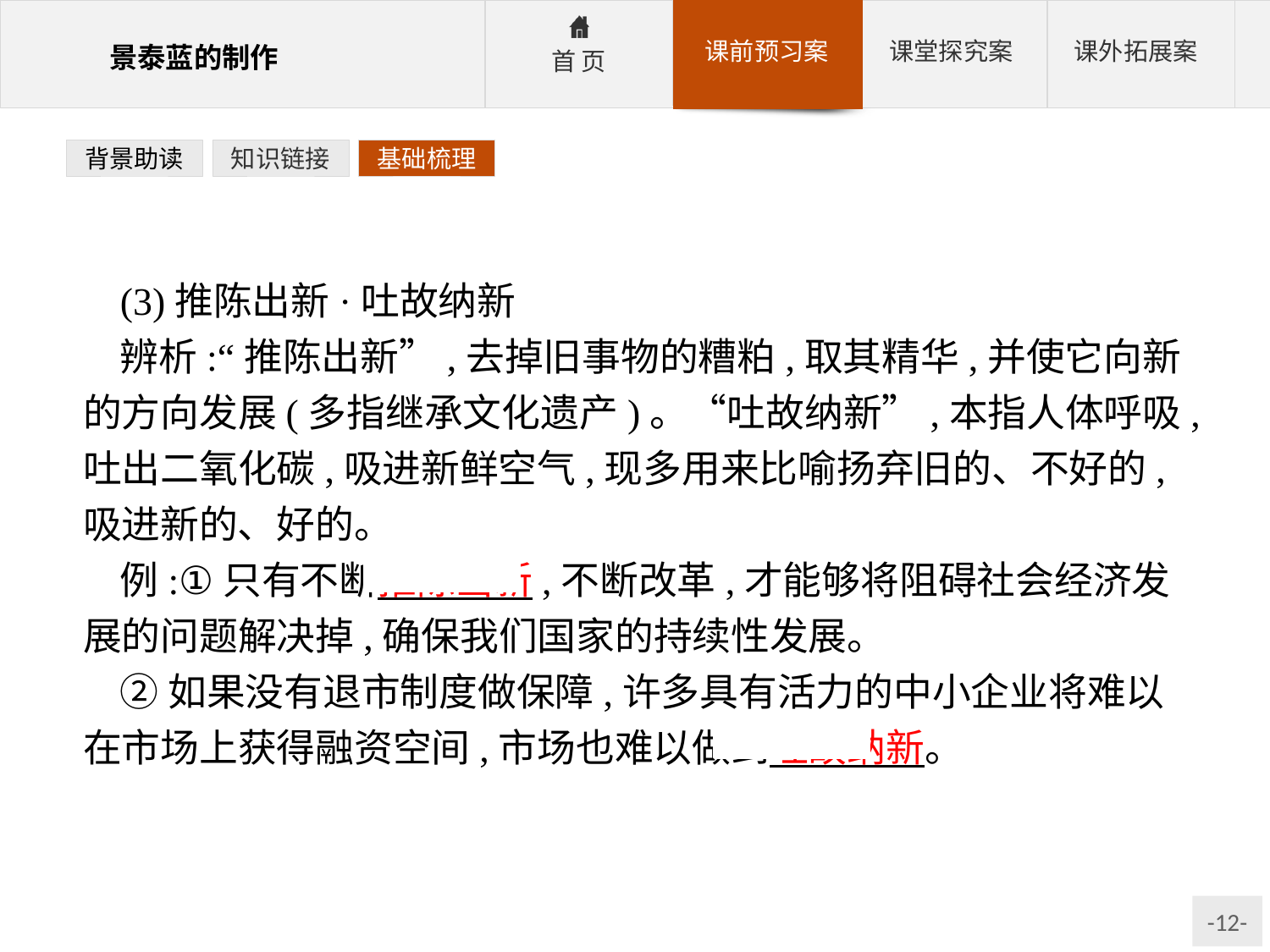

背景助读
知识链接
基础梳理
(3)推陈出新·吐故纳新
辨析:“推陈出新”,去掉旧事物的糟粕,取其精华,并使它向新的方向发展(多指继承文化遗产)。“吐故纳新”,本指人体呼吸,吐出二氧化碳,吸进新鲜空气,现多用来比喻扬弃旧的、不好的,吸进新的、好的。
例:①只有不断推陈出新,不断改革,才能够将阻碍社会经济发展的问题解决掉,确保我们国家的持续性发展。
②如果没有退市制度做保障,许多具有活力的中小企业将难以在市场上获得融资空间,市场也难以做到吐故纳新。